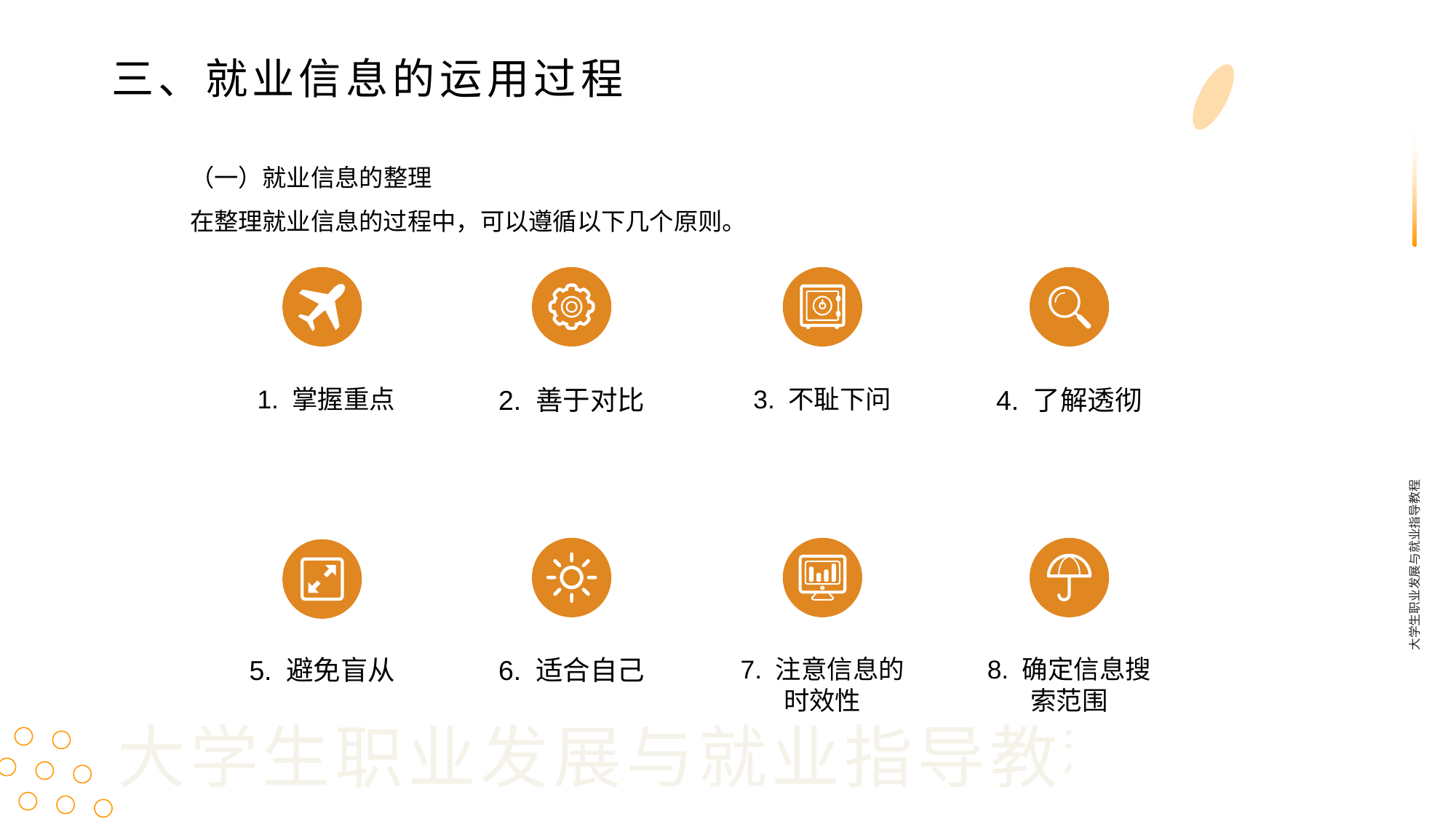

三、就业信息的运用过程

（一）就业信息的整理
在整理就业信息的过程中，可以遵循以下几个原则。

1. 掌握重点
2. 善于对比
3. 不耻下问
4. 了解透彻

大学生职业发展与就业指导教程

5. 避免盲从
6. 适合自己
7. 注意信息的时效性
8. 确定信息搜索范围

大学生职业发展与就业指导教程